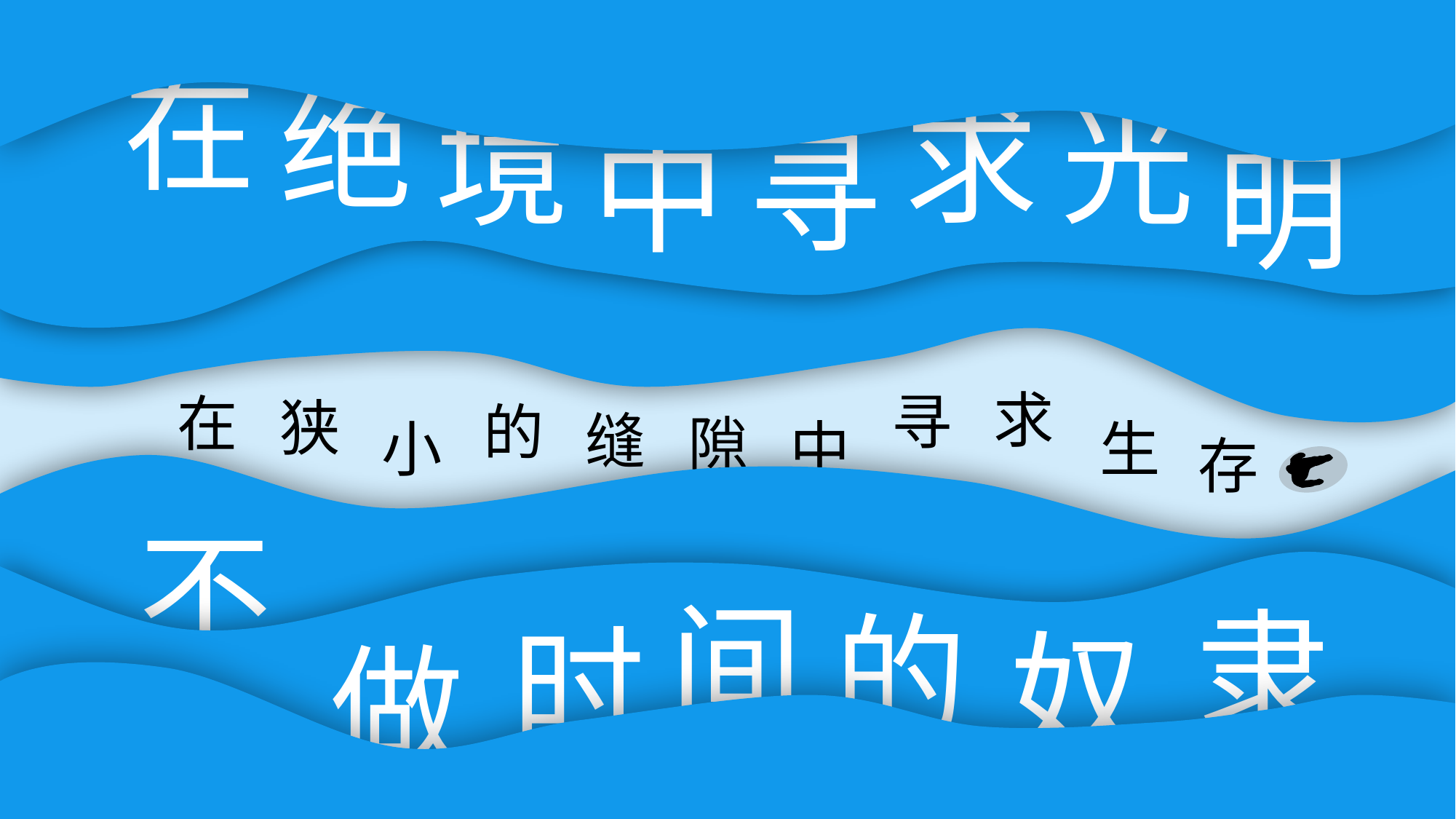

在
绝
求
光
境
中
寻
明
求
寻
在
狭
的
缝
隙
小
生
中
存

不

间
隶
的
时
奴
做